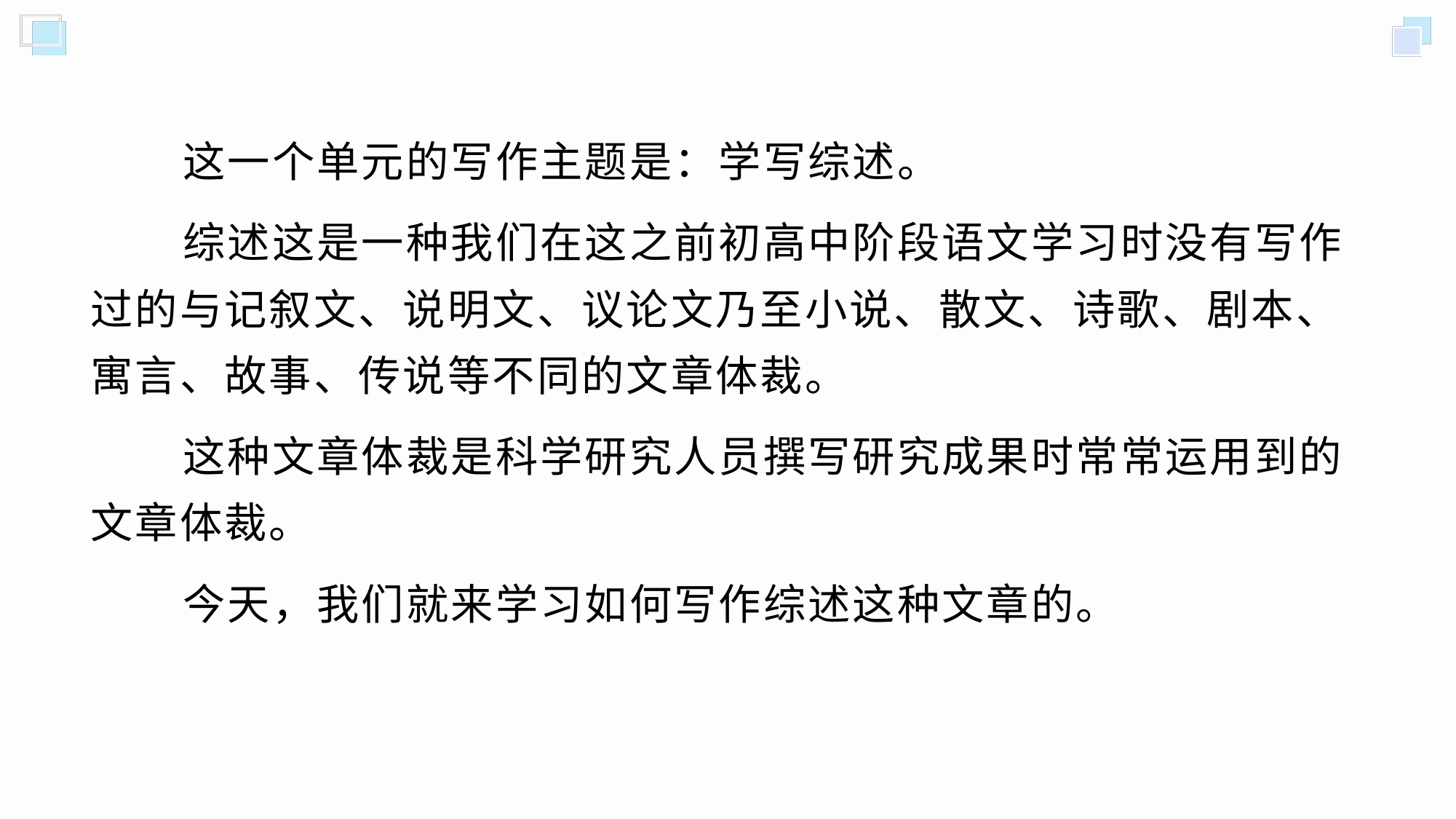

#
       这一个单元的写作主题是：学写综述。
       综述这是一种我们在这之前初高中阶段语文学习时没有写作过的与记叙文、说明文、议论文乃至小说、散文、诗歌、剧本、寓言、故事、传说等不同的文章体裁。
       这种文章体裁是科学研究人员撰写研究成果时常常运用到的文章体裁。
       今天，我们就来学习如何写作综述这种文章的。